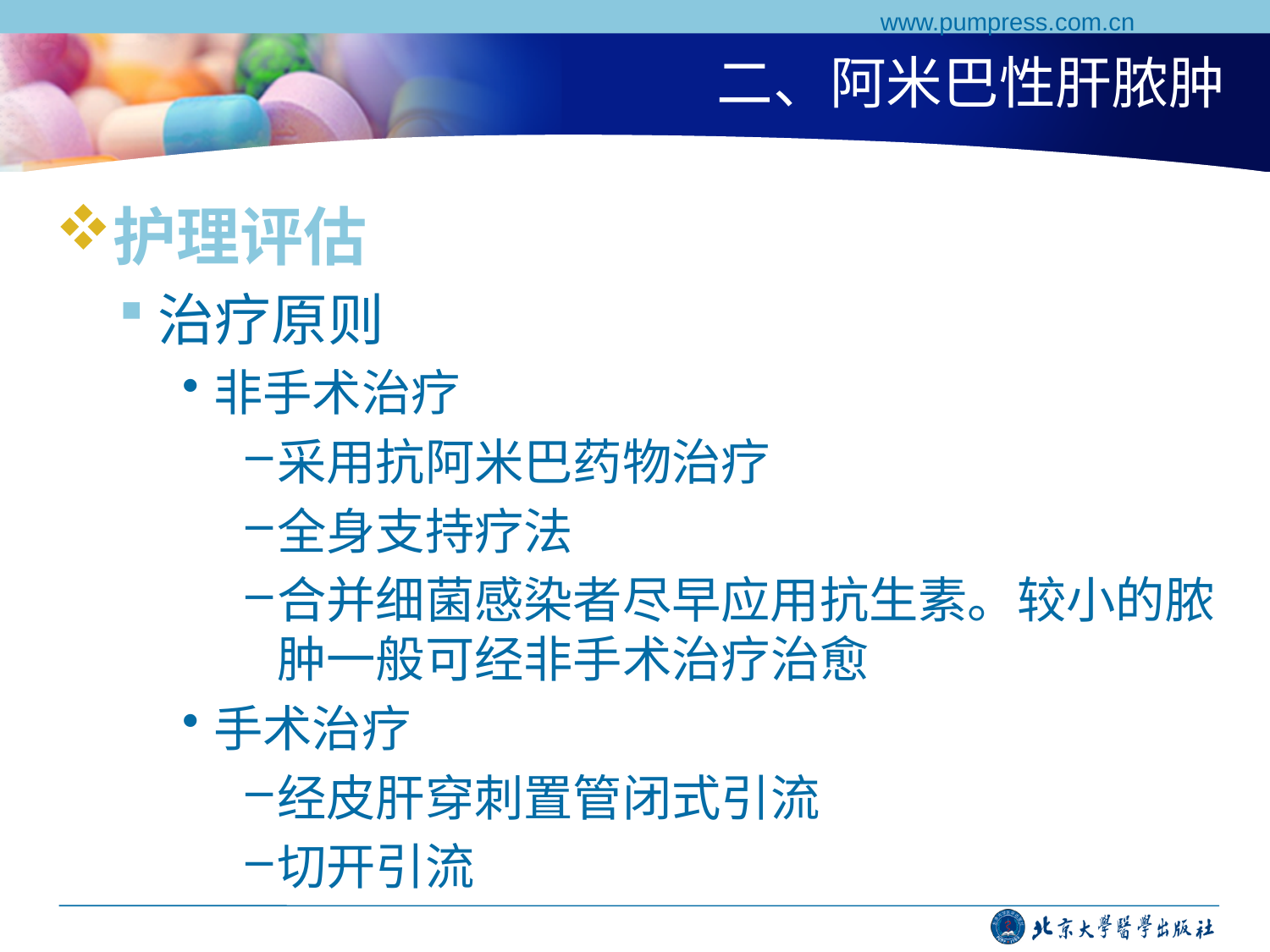

www.pumpress.com.cn
# 二、阿米巴性肝脓肿
护理评估
治疗原则
非手术治疗
采用抗阿米巴药物治疗
全身支持疗法
合并细菌感染者尽早应用抗生素。较小的脓肿一般可经非手术治疗治愈
手术治疗
经皮肝穿刺置管闭式引流
切开引流